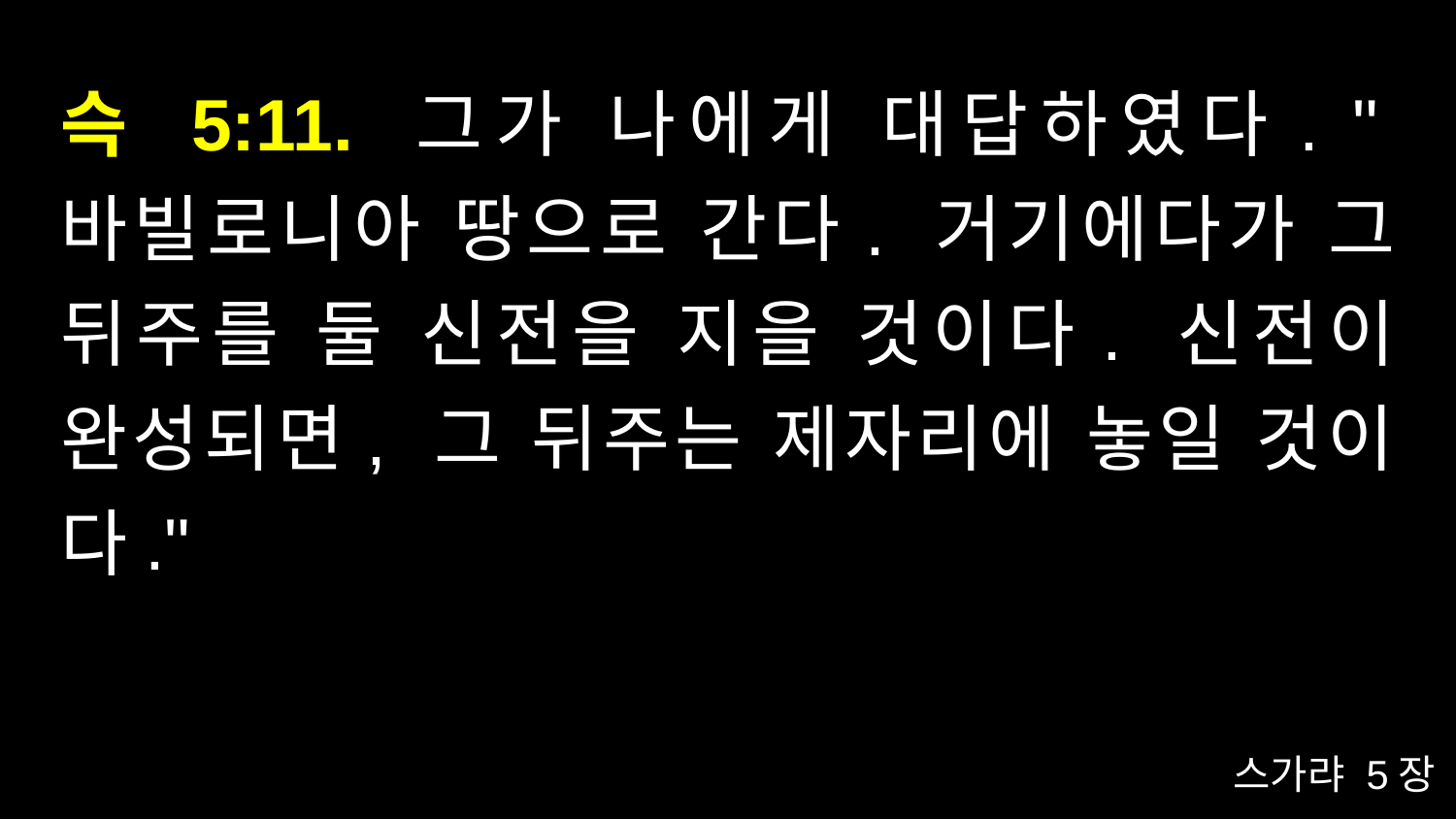

# 슥 5:11. 그가 나에게 대답하였다. "바빌로니아 땅으로 간다. 거기에다가 그 뒤주를 둘 신전을 지을 것이다. 신전이 완성되면, 그 뒤주는 제자리에 놓일 것이다."
스가랴 5장